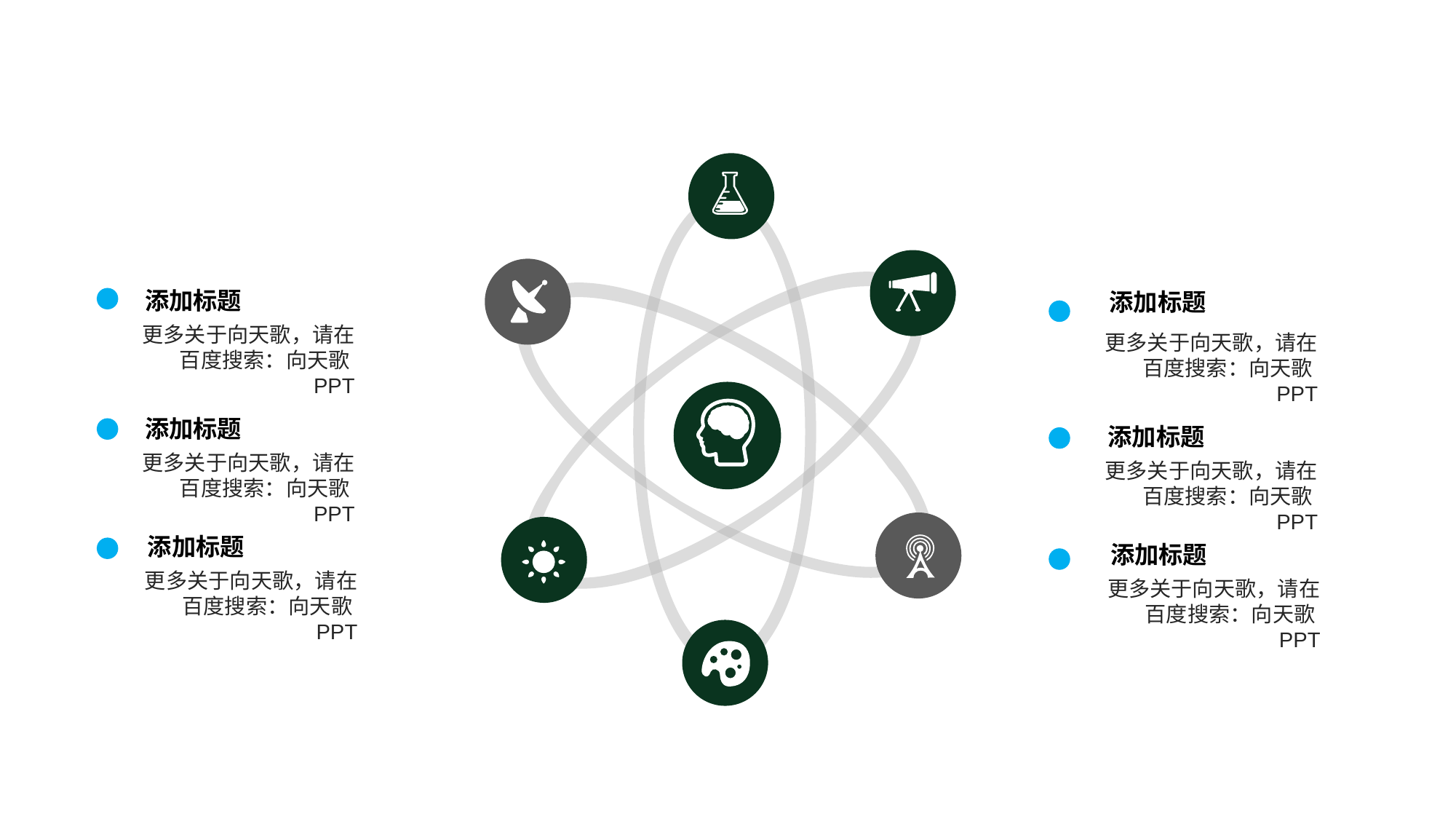

添加标题

添加标题

更多关于向天歌，请在百度搜索：向天歌PPT
更多关于向天歌，请在百度搜索：向天歌PPT

添加标题
添加标题

更多关于向天歌，请在百度搜索：向天歌PPT
更多关于向天歌，请在百度搜索：向天歌PPT

添加标题
添加标题

更多关于向天歌，请在百度搜索：向天歌PPT
更多关于向天歌，请在百度搜索：向天歌PPT